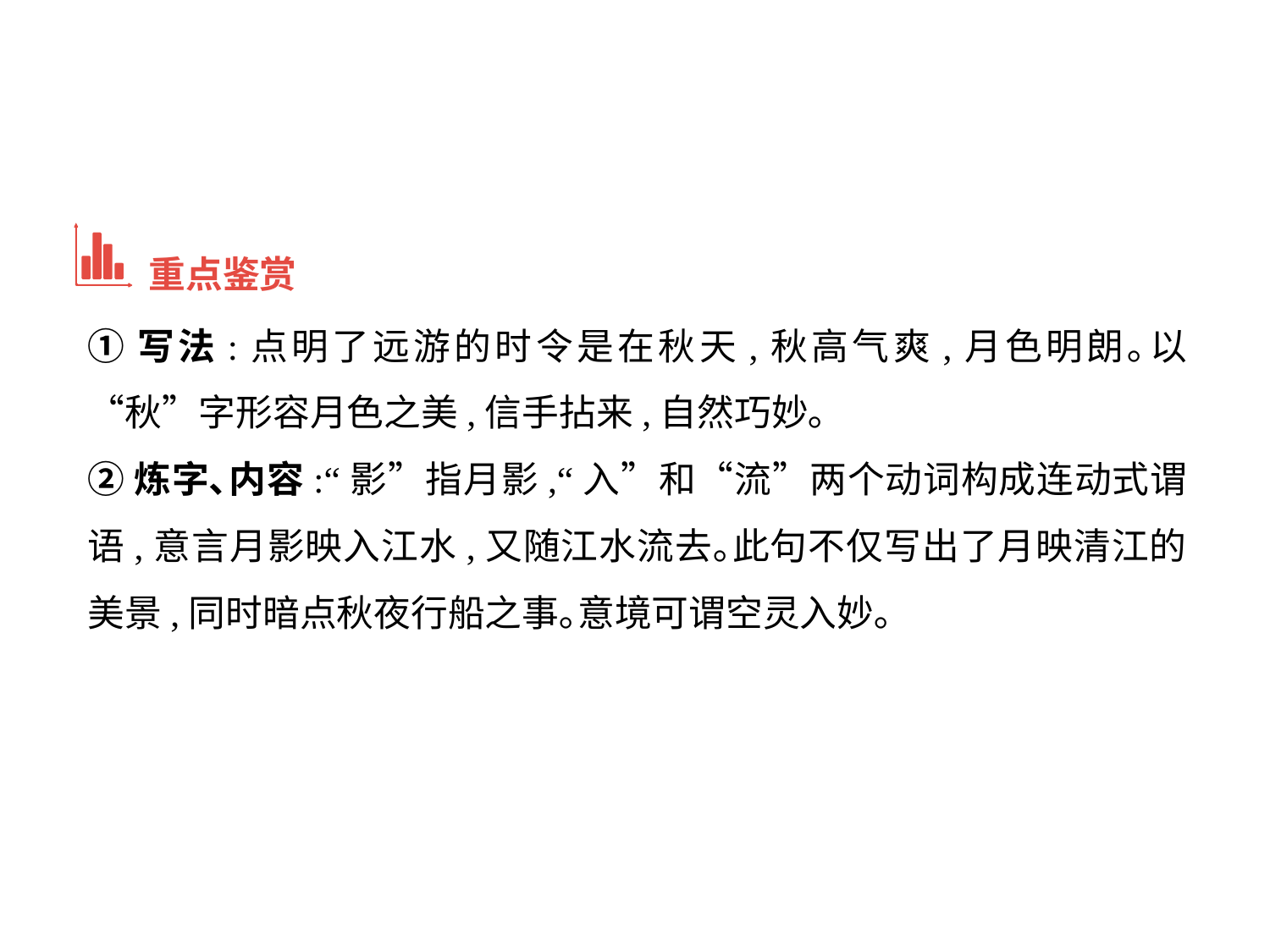

重点鉴赏
①写法:点明了远游的时令是在秋天,秋高气爽,月色明朗｡以“秋”字形容月色之美,信手拈来,自然巧妙｡
②炼字､内容:“影”指月影,“入”和“流”两个动词构成连动式谓语,意言月影映入江水,又随江水流去｡此句不仅写出了月映清江的美景,同时暗点秋夜行船之事｡意境可谓空灵入妙｡